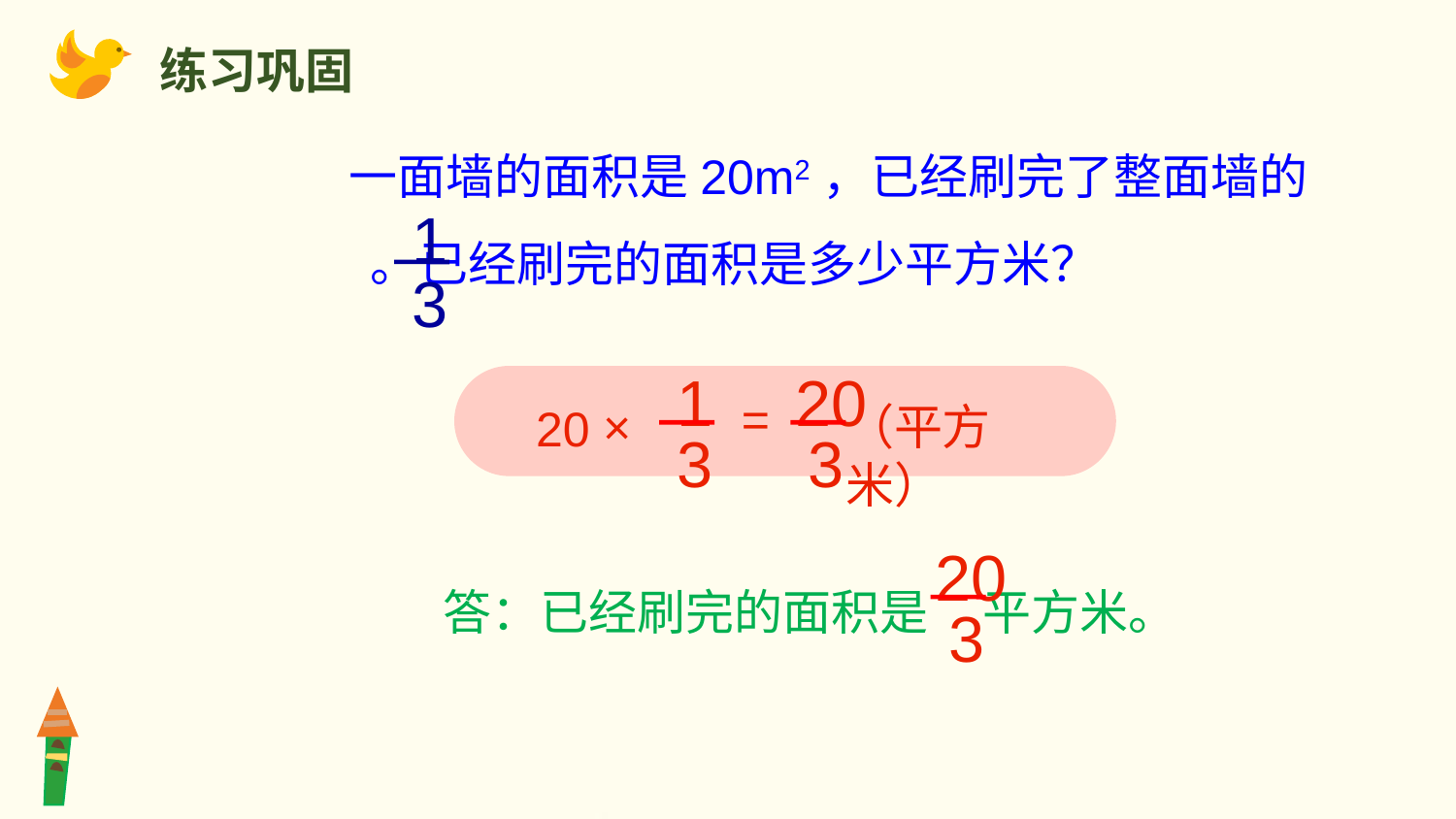

练习巩固
一面墙的面积是20m2，已经刷完了整面墙的    。已经刷完的面积是多少平方米？
1
3

1
3

20
3

×
=
（平方米）
20
20
3

答：已经刷完的面积是     平方米。